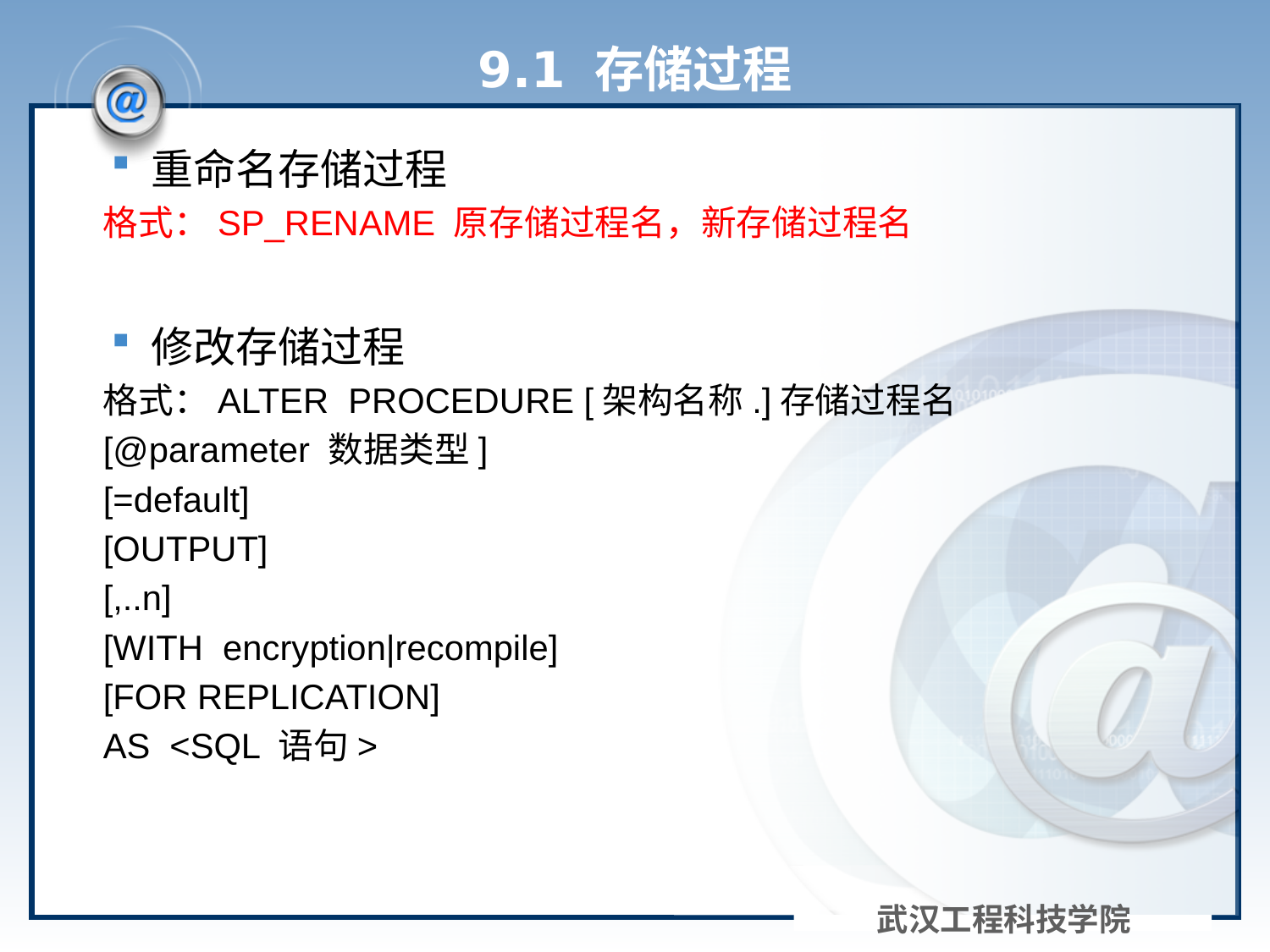

# 9.1 存储过程
重命名存储过程
格式：SP_RENAME 原存储过程名，新存储过程名

修改存储过程
格式：ALTER  PROCEDURE [架构名称.]存储过程名
[@parameter 数据类型]
[=default]
[OUTPUT]
[,..n]
[WITH  encryption|recompile]
[FOR REPLICATION]
AS  <SQL 语句>

武汉工程科技学院